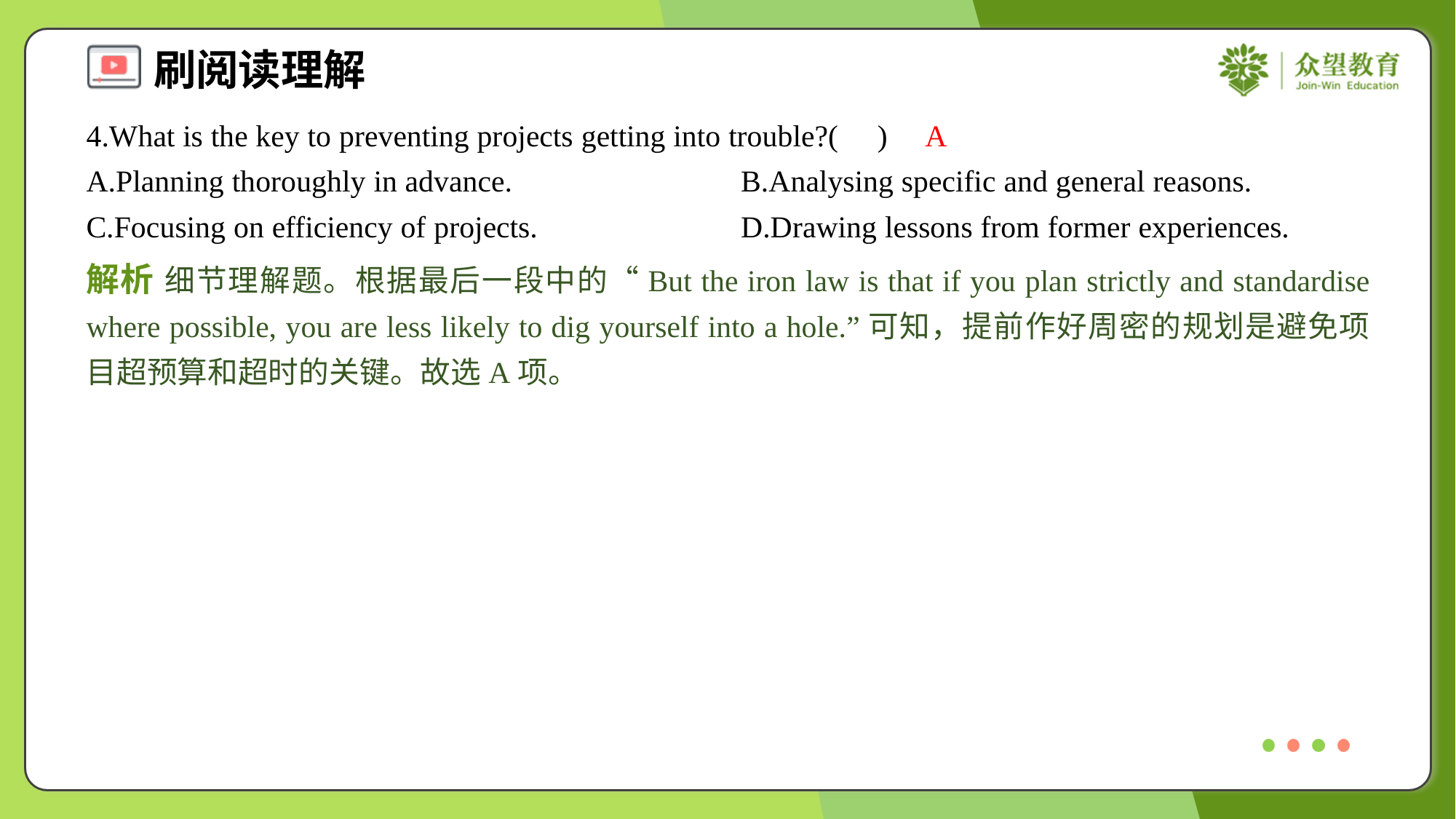

4.What is the key to preventing projects getting into trouble?(     )
A
A.Planning thoroughly in advance.	B.Analysing specific and general reasons.
C.Focusing on efficiency of projects.	D.Drawing lessons from former experiences.
解析 细节理解题。根据最后一段中的“But the iron law is that if you plan strictly and standardise where possible, you are less likely to dig yourself into a hole.”可知，提前作好周密的规划是避免项目超预算和超时的关键。故选A项。